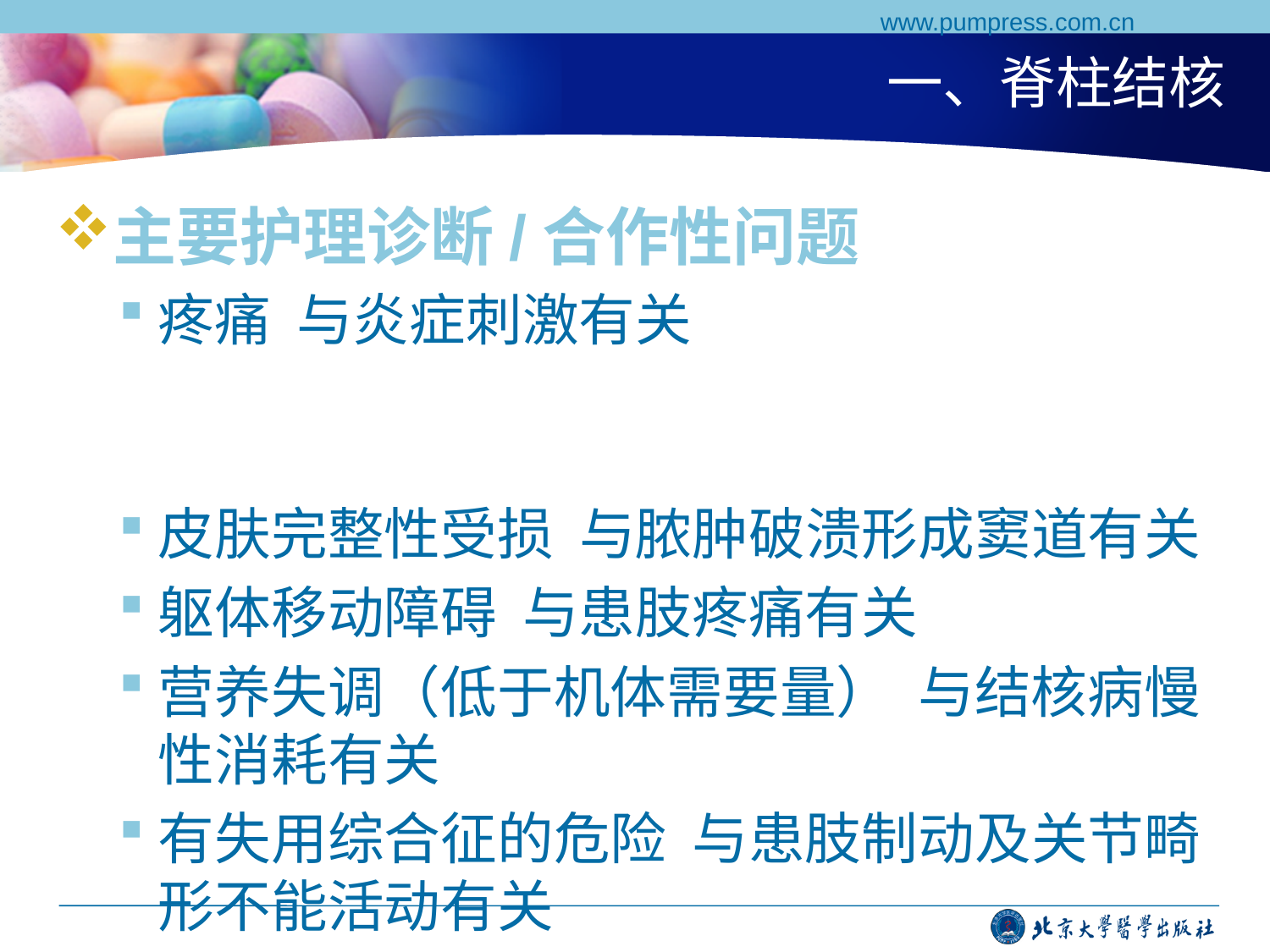

www.pumpress.com.cn
# 一、脊柱结核
主要护理诊断/合作性问题
疼痛  与炎症刺激有关
皮肤完整性受损  与脓肿破溃形成窦道有关
躯体移动障碍  与患肢疼痛有关
营养失调（低于机体需要量）  与结核病慢性消耗有关
有失用综合征的危险  与患肢制动及关节畸形不能活动有关
潜在并发症  关节畸形、瘫痪